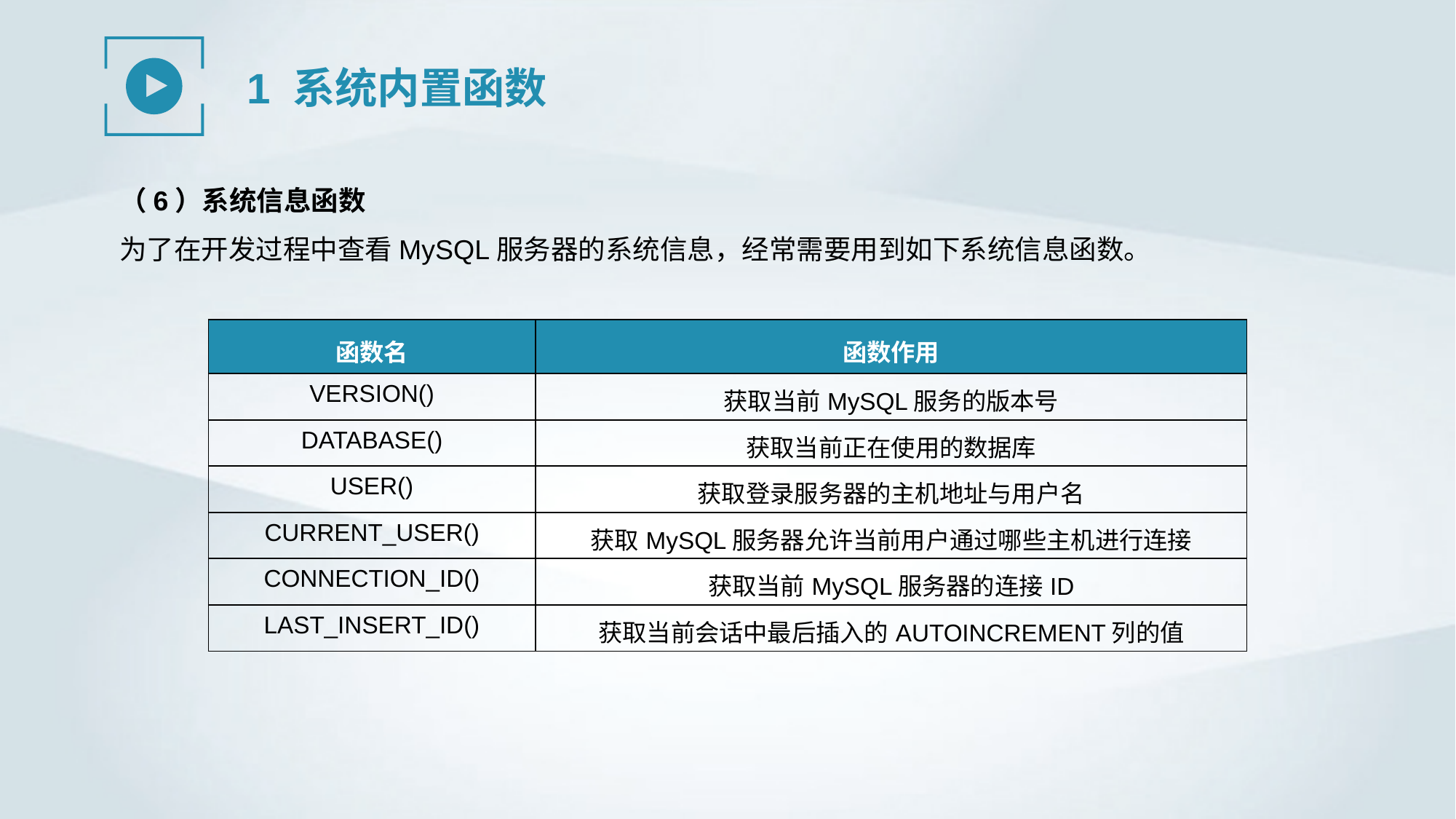

1 系统内置函数
（6）系统信息函数
为了在开发过程中查看MySQL服务器的系统信息，经常需要用到如下系统信息函数。
| 函数名 | 函数作用 |
| --- | --- |
| VERSION() | 获取当前MySQL服务的版本号 |
| DATABASE() | 获取当前正在使用的数据库 |
| USER() | 获取登录服务器的主机地址与用户名 |
| CURRENT\_USER() | 获取MySQL服务器允许当前用户通过哪些主机进行连接 |
| CONNECTION\_ID() | 获取当前MySQL服务器的连接ID |
| LAST\_INSERT\_ID() | 获取当前会话中最后插入的AUTOINCREMENT列的值 |